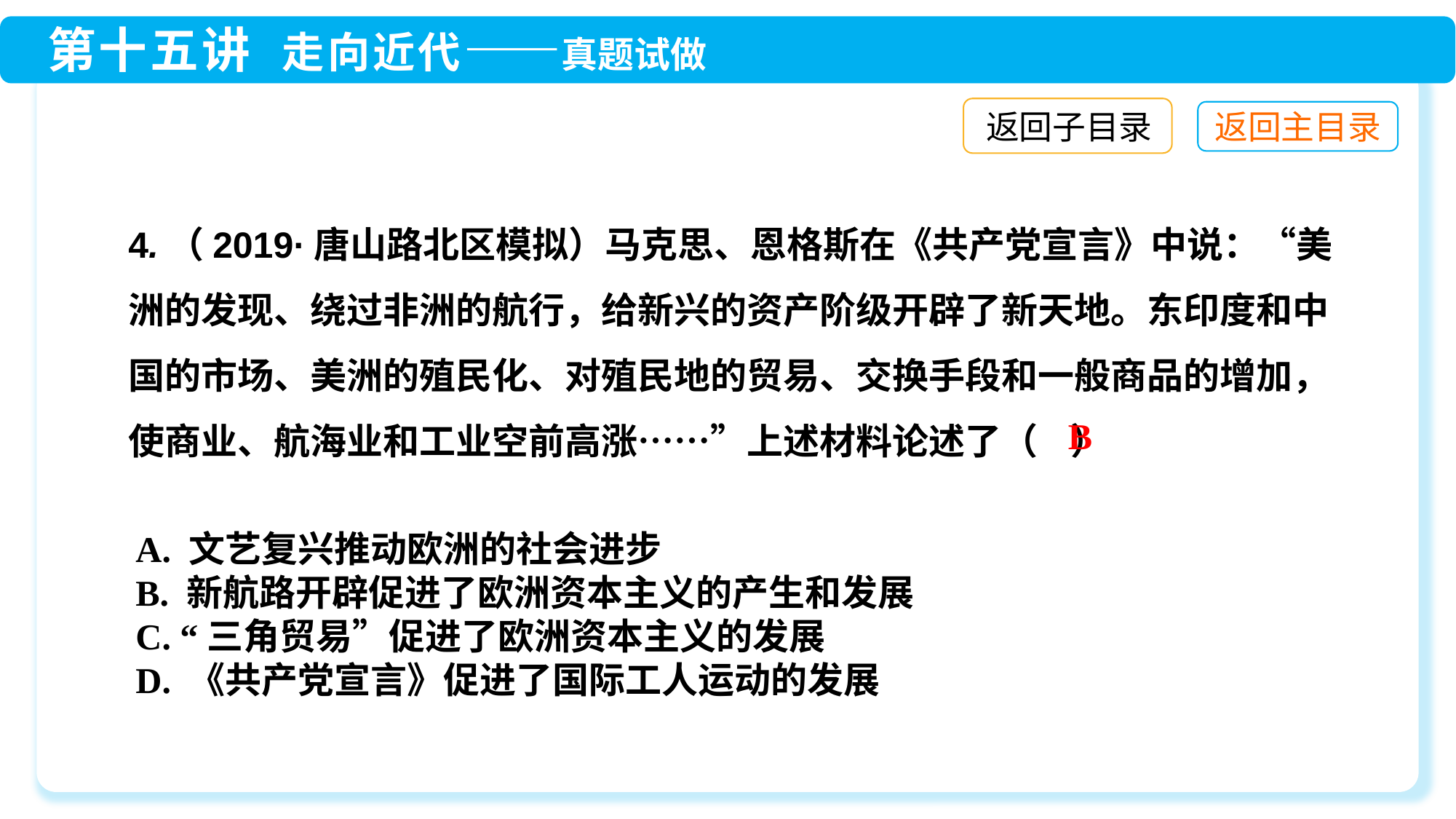

返回子目录

4.（2019·唐山路北区模拟）马克思、恩格斯在《共产党宣言》中说：“美洲的发现、绕过非洲的航行，给新兴的资产阶级开辟了新天地。东印度和中国的市场、美洲的殖民化、对殖民地的贸易、交换手段和一般商品的增加，使商业、航海业和工业空前高涨……”上述材料论述了（    ）
B
A. 文艺复兴推动欧洲的社会进步
B. 新航路开辟促进了欧洲资本主义的产生和发展
C. “三角贸易”促进了欧洲资本主义的发展
D. 《共产党宣言》促进了国际工人运动的发展